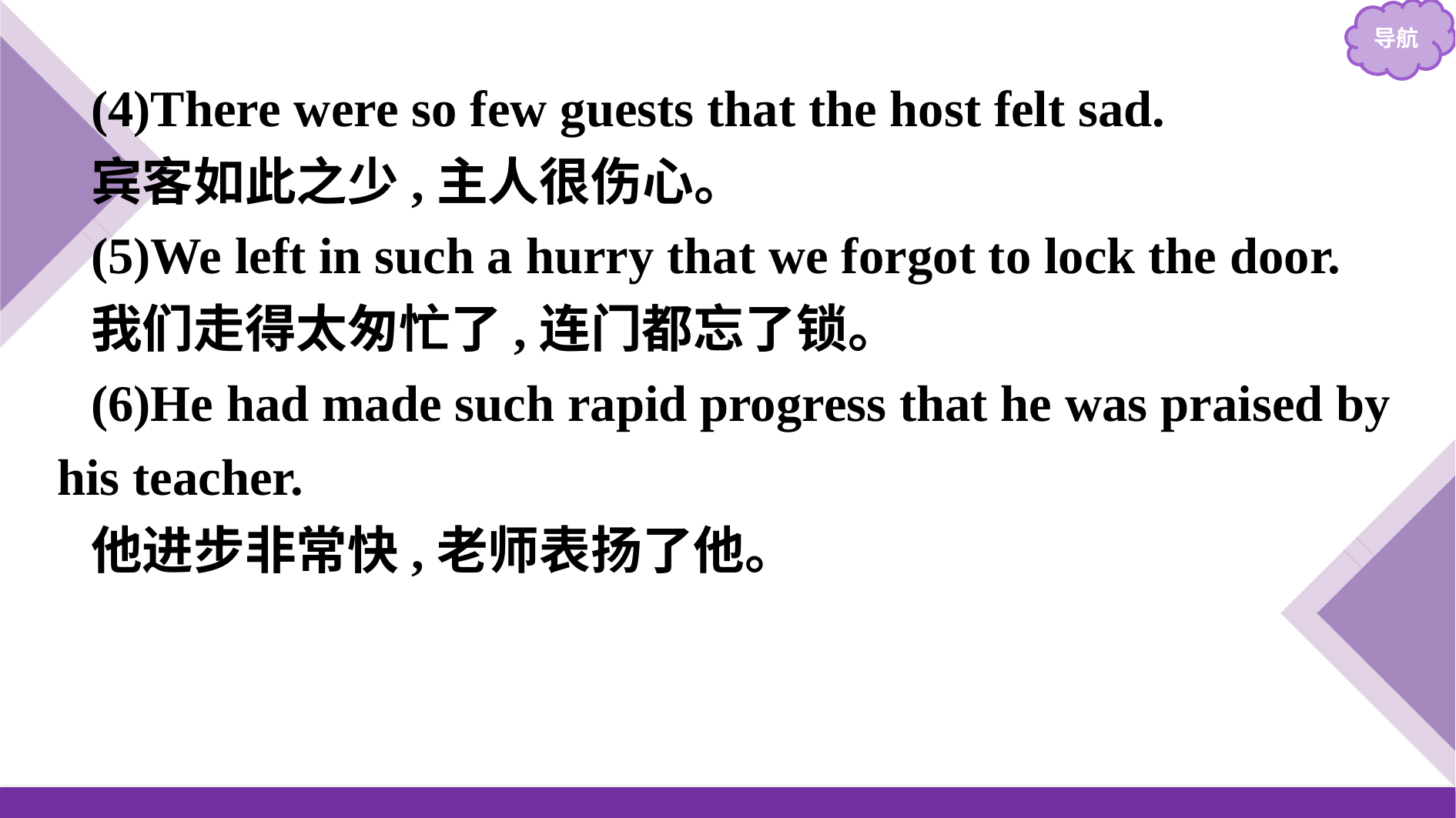

(4)There were so few guests that the host felt sad.
宾客如此之少,主人很伤心。
(5)We left in such a hurry that we forgot to lock the door.
我们走得太匆忙了,连门都忘了锁。
(6)He had made such rapid progress that he was praised by his teacher.
他进步非常快,老师表扬了他。